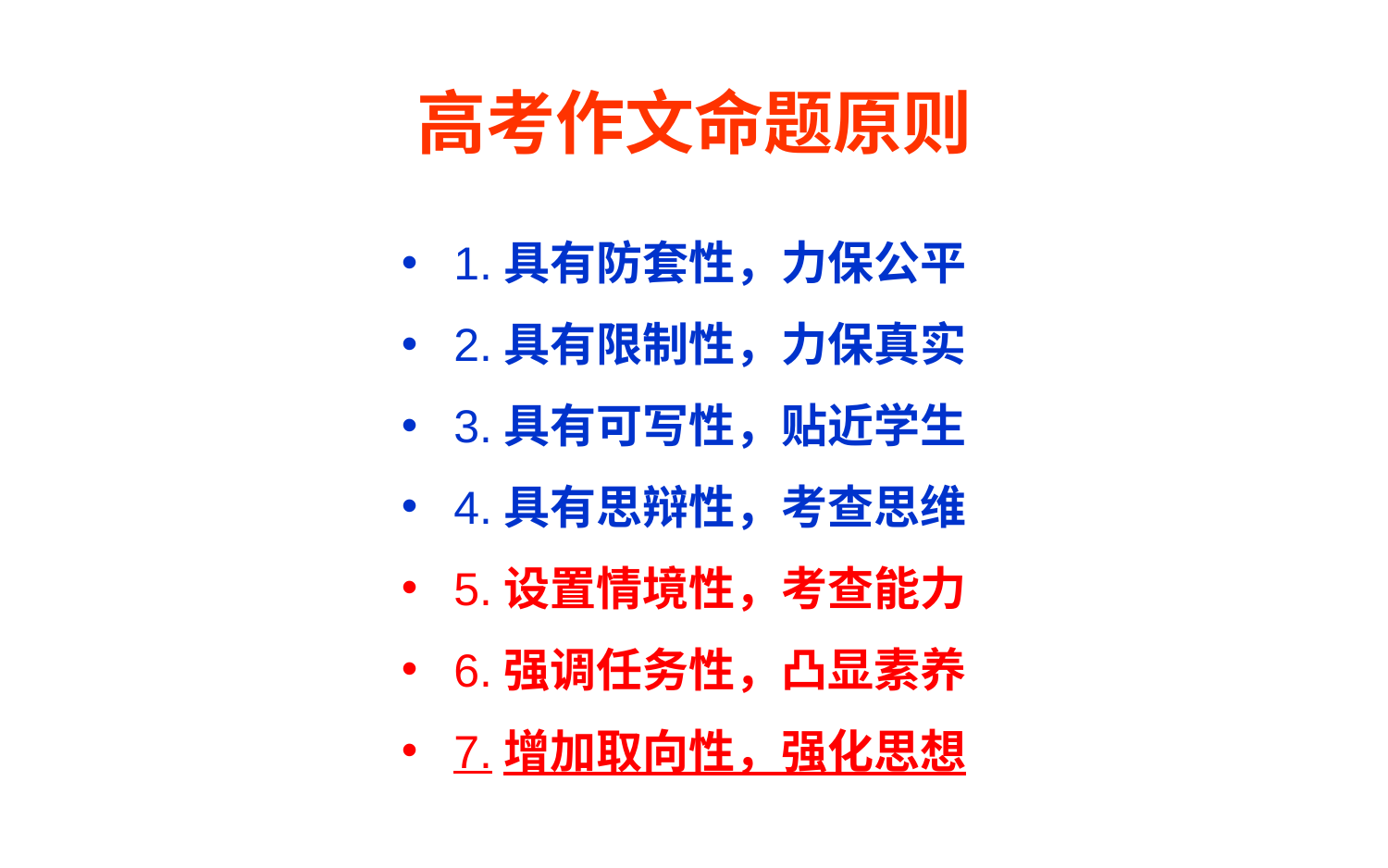

# 高考作文命题原则
1.具有防套性，力保公平
2.具有限制性，力保真实
3.具有可写性，贴近学生
4.具有思辩性，考查思维
5.设置情境性，考查能力
6.强调任务性，凸显素养
7.增加取向性，强化思想